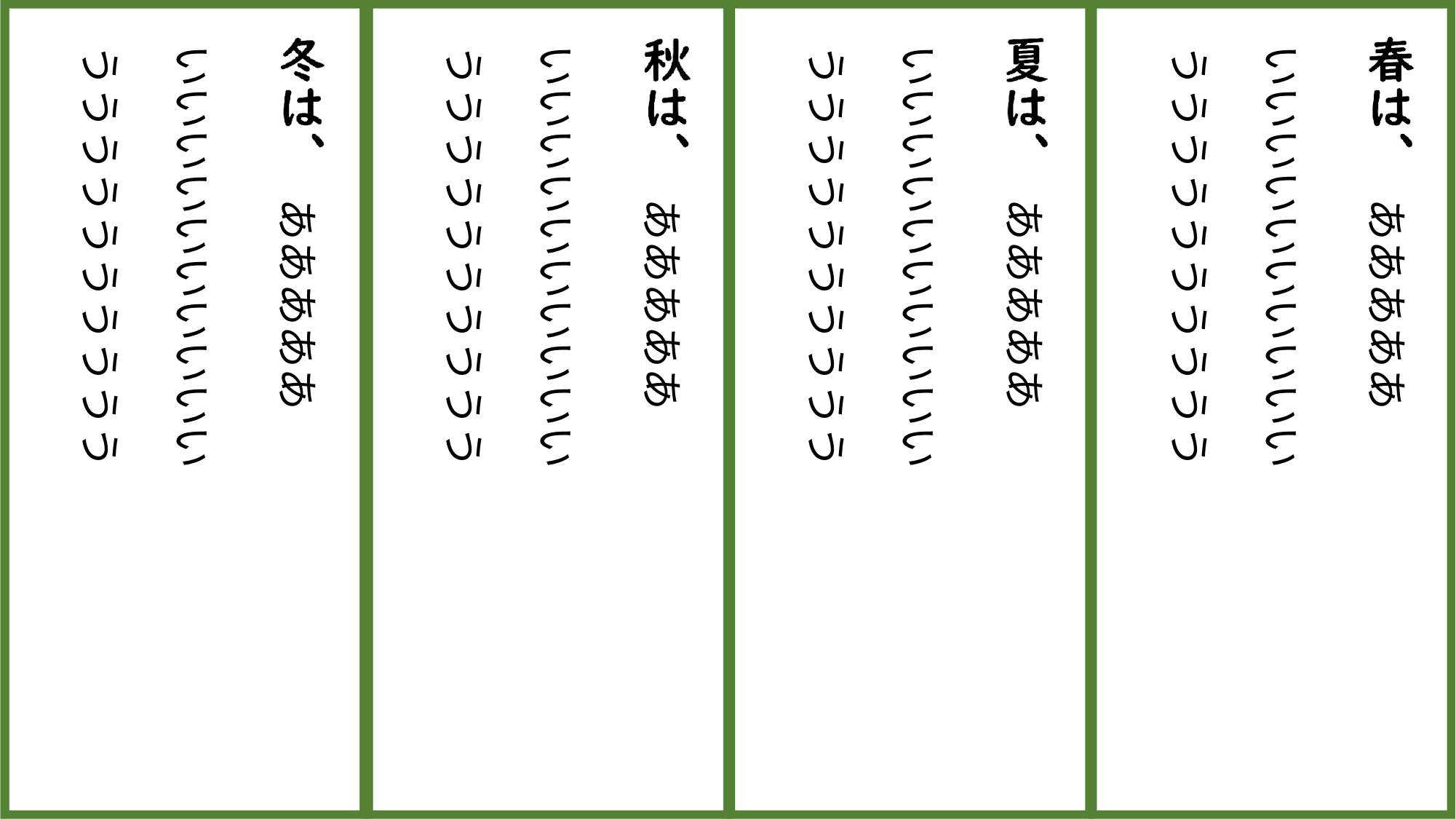

うううううううううう
いいいいいいいいいい
うううううううううう
いいいいいいいいいい
うううううううううう
いいいいいいいいいい
うううううううううう
いいいいいいいいいい
あああああ
あああああ
あああああ
あああああ